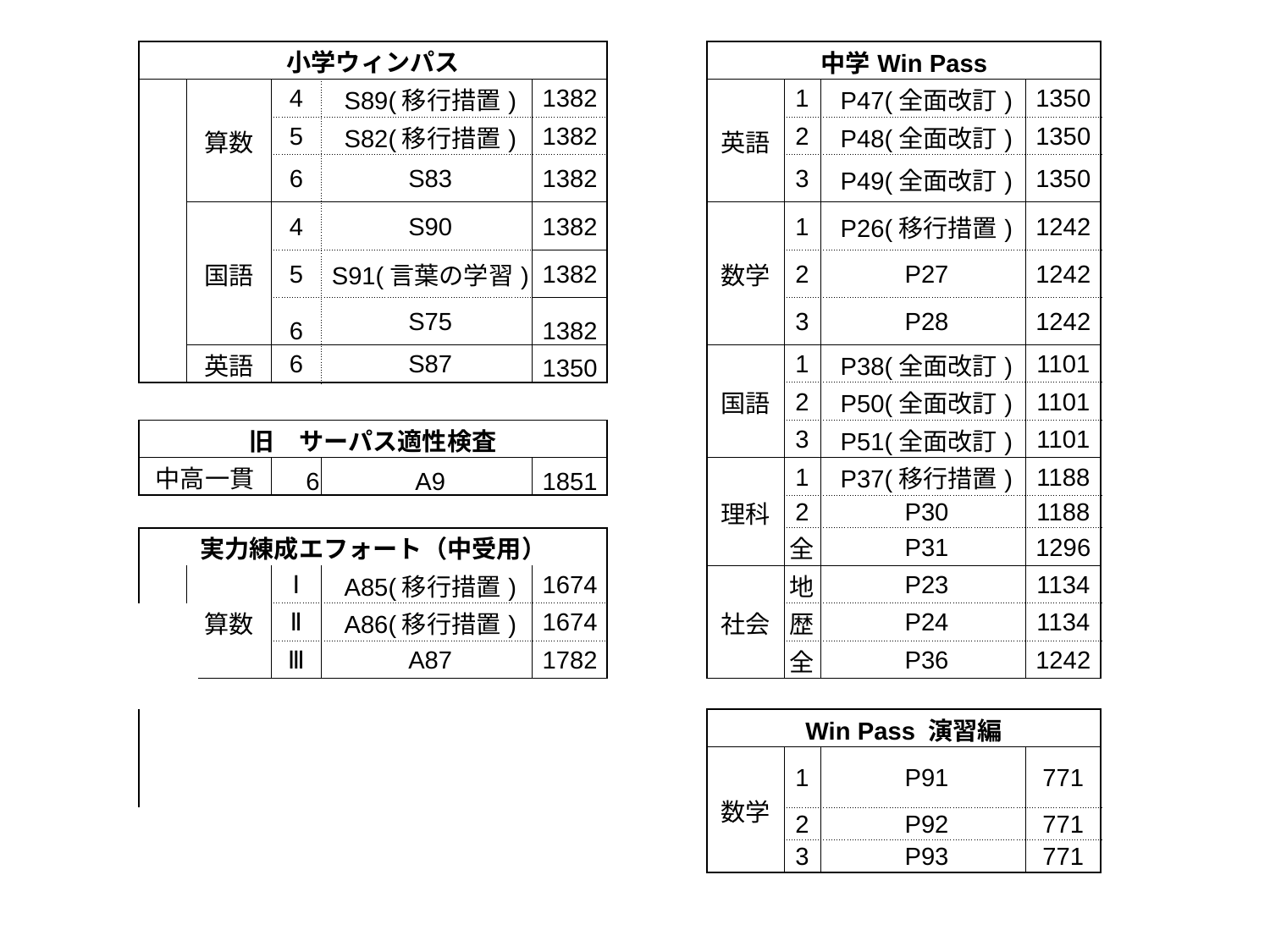

| 小学ウィンパス |  |  |  |  |  |  |  |  |  |  |  | 中学Win Pass |  |  |  |  |  |  |  |
| --- | --- | --- | --- | --- | --- | --- | --- | --- | --- | --- | --- | --- | --- | --- | --- | --- | --- | --- | --- |
|  | 算数 |  | 4 |  | S89(移行措置) |  |  | 1382 |  |  |  | 英語 |  | 1 | P47(全面改訂) |  |  | 1350 |  |
|  |  |  | 5 |  | S82(移行措置) |  |  | 1382 |  |  |  |  |  | 2 | P48(全面改訂) |  |  | 1350 |  |
|  |  |  | 6 |  | S83 |  |  | 1382 |  |  |  |  |  | 3 | P49(全面改訂) |  |  | 1350 |  |
|  | 国語 |  | 4 |  | S90 |  |  | 1382 |  |  |  | 数学 |  | 1 | P26(移行措置) |  |  | 1242 |  |
|  |  |  | 5 |  | S91(言葉の学習) |  |  | 1382 |  |  |  |  |  | 2 | P27 |  |  | 1242 |  |
|  |  |  | 6 |  | S75 |  |  | 1382 |  |  |  |  |  | 3 | P28 |  |  | 1242 |  |
|  | 英語 |  | 6 |  | S87 |  |  | 1350 |  |  |  | 国語 |  | 1 | P38(全面改訂) |  |  | 1101 |  |
|  |  |  |  |  |  |  |  |  |  |  |  |  |  | 2 | P50(全面改訂) |  |  | 1101 |  |
| 旧　サーパス適性検査 |  |  |  |  |  |  |  |  |  |  |  |  |  | 3 | P51(全面改訂) |  |  | 1101 |  |
| 中高一貫 |  |  | 6 |  | A9 |  |  | 1851 |  |  |  | 理科 |  | 1 | P37(移行措置) |  |  | 1188 |  |
|  |  |  |  |  |  |  |  |  |  |  |  |  |  | 2 | P30 |  |  | 1188 |  |
| 実力練成エフォート（中受用） |  |  |  |  |  |  |  |  |  |  |  |  |  | 全 | P31 |  |  | 1296 |  |
|  | 算数 |  | Ⅰ |  | A85(移行措置) |  |  | 1674 |  |  |  | 社会 |  | 地 | P23 |  |  | 1134 |  |
|  |  |  | Ⅱ |  | A86(移行措置) |  |  | 1674 |  |  |  |  |  | 歴 | P24 |  |  | 1134 |  |
|  |  |  | Ⅲ |  | A87 |  |  | 1782 |  |  |  |  |  | 全 | P36 |  |  | 1242 |  |
|  |  |  |  |  |  |  |  |  |  |  |  |  |  |  |  |  |  |  |  |
|  |  |  |  |  |  |  |  |  |  |  |  | Win Pass 演習編 |  |  |  |  |  |  |  |
|  |  |  |  |  |  |  |  |  |  |  |  | 数学 |  | 1 | P91 |  |  | 771 |  |
|  |  |  |  |  |  |  |  |  |  |  |  |  |  | 2 | P92 |  |  | 771 |  |
|  |  |  |  |  |  |  |  |  |  |  |  |  |  | 3 | P93 |  |  | 771 |  |

|  |
| --- |
|  |
| --- |
|  |
| --- |